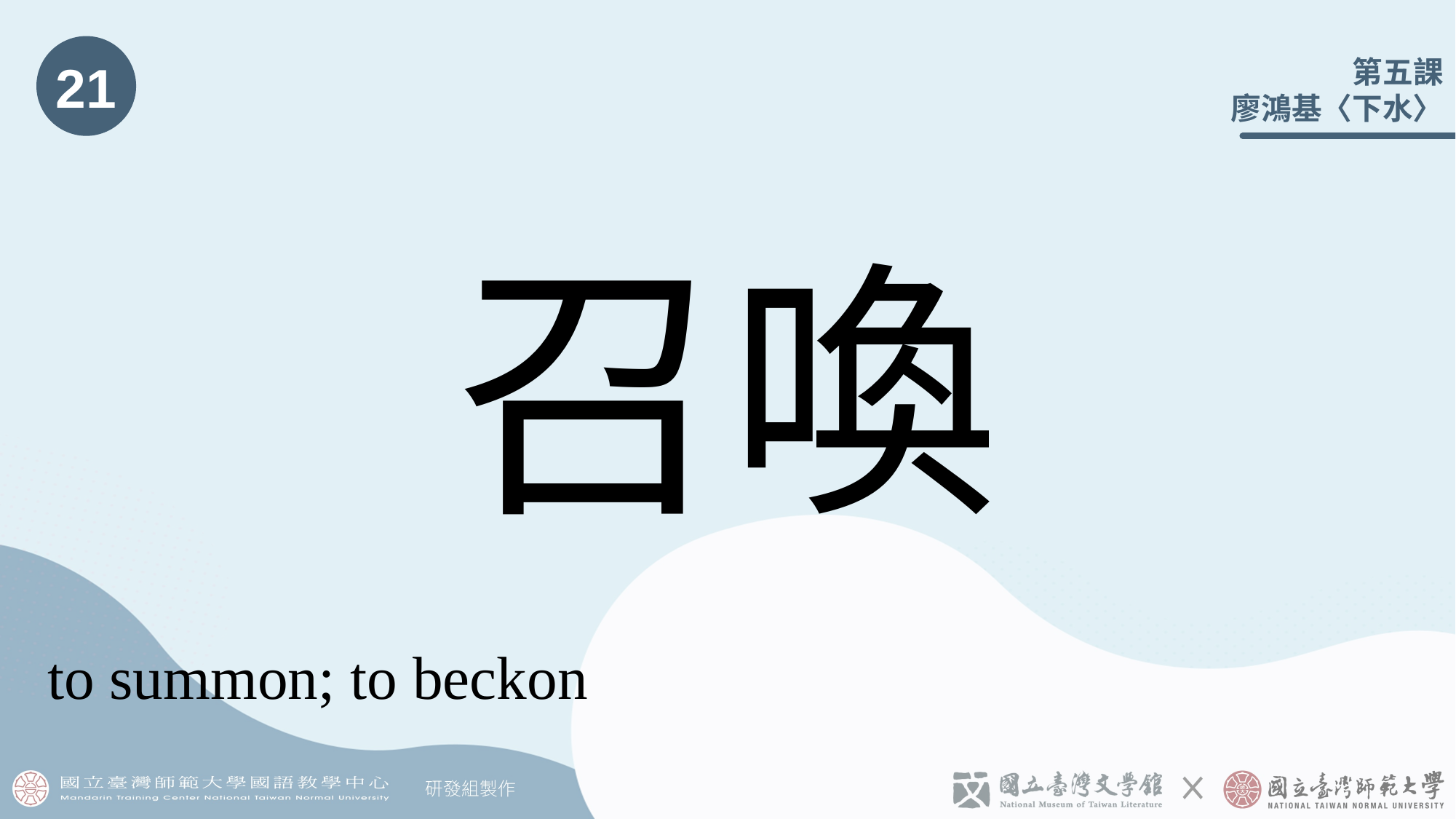

21
# 召喚
to summon; to beckon